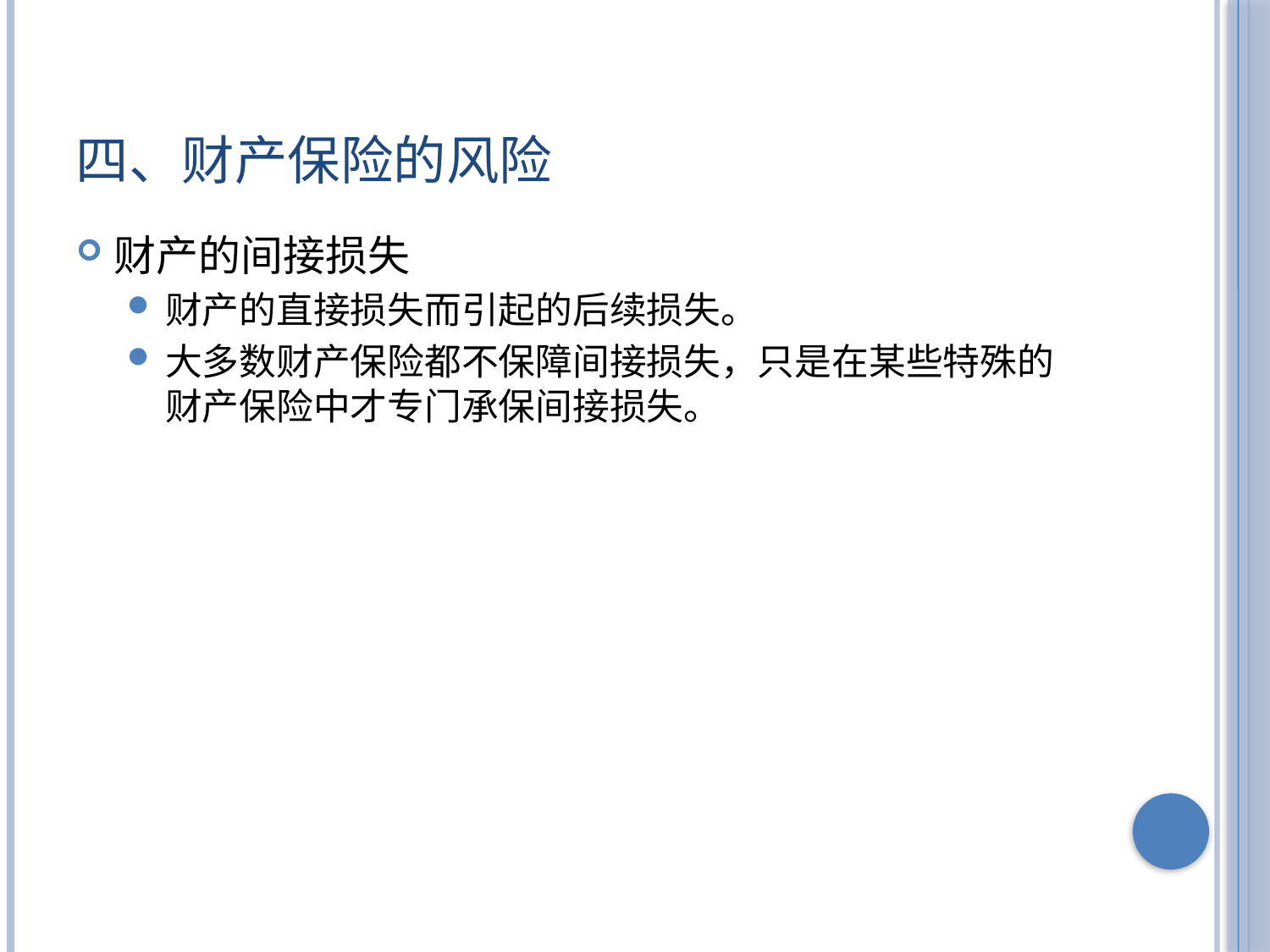

# 四、财产保险的风险
财产的间接损失
财产的直接损失而引起的后续损失。
大多数财产保险都不保障间接损失，只是在某些特殊的财产保险中才专门承保间接损失。